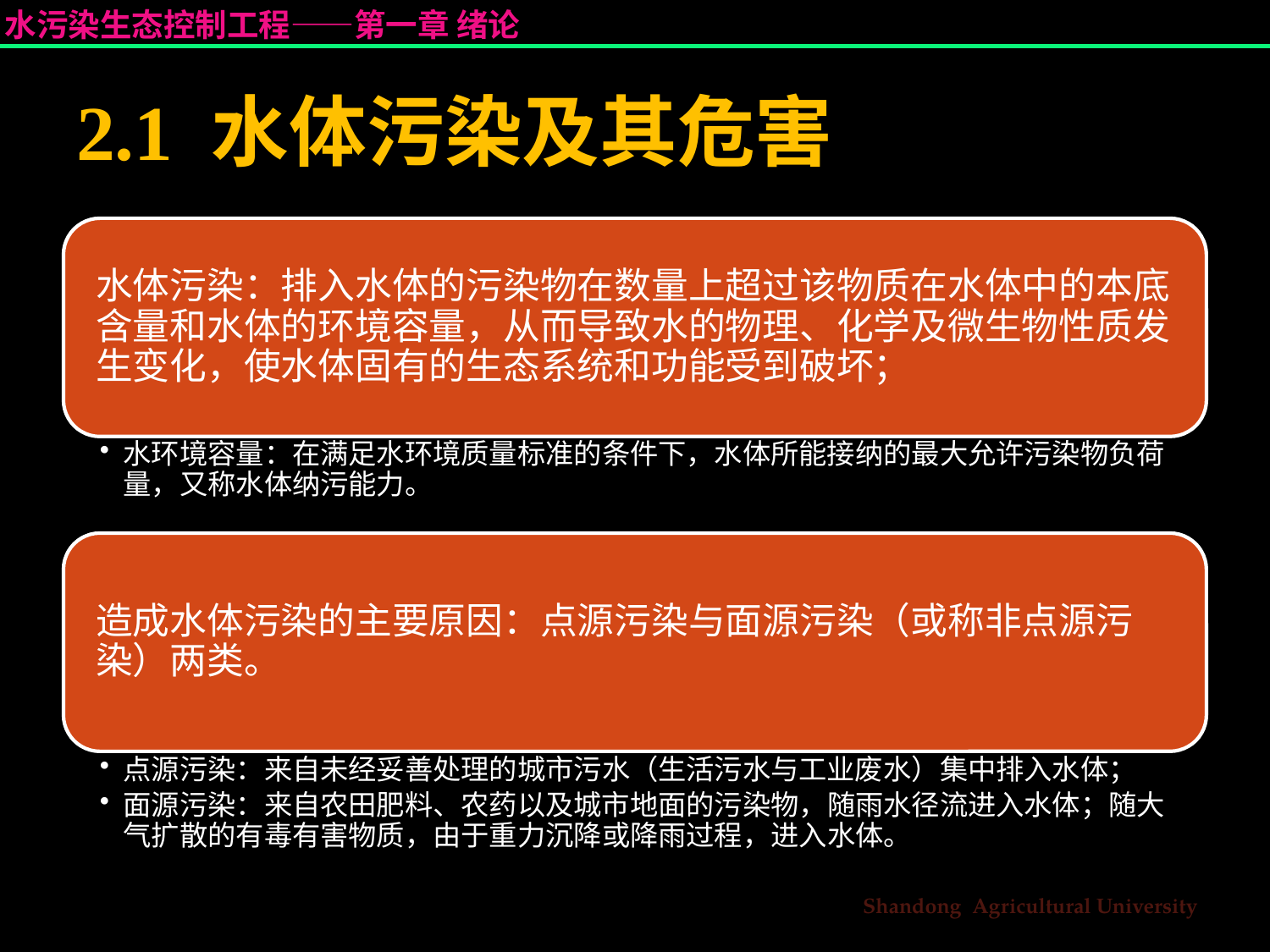

# 2.1 水体污染及其危害
水体污染：排入水体的污染物在数量上超过该物质在水体中的本底含量和水体的环境容量，从而导致水的物理、化学及微生物性质发生变化，使水体固有的生态系统和功能受到破坏；
水环境容量：在满足水环境质量标准的条件下，水体所能接纳的最大允许污染物负荷量，又称水体纳污能力。
造成水体污染的主要原因：点源污染与面源污染（或称非点源污染）两类。
点源污染：来自未经妥善处理的城市污水（生活污水与工业废水）集中排入水体；
面源污染：来自农田肥料、农药以及城市地面的污染物，随雨水径流进入水体；随大气扩散的有毒有害物质，由于重力沉降或降雨过程，进入水体。